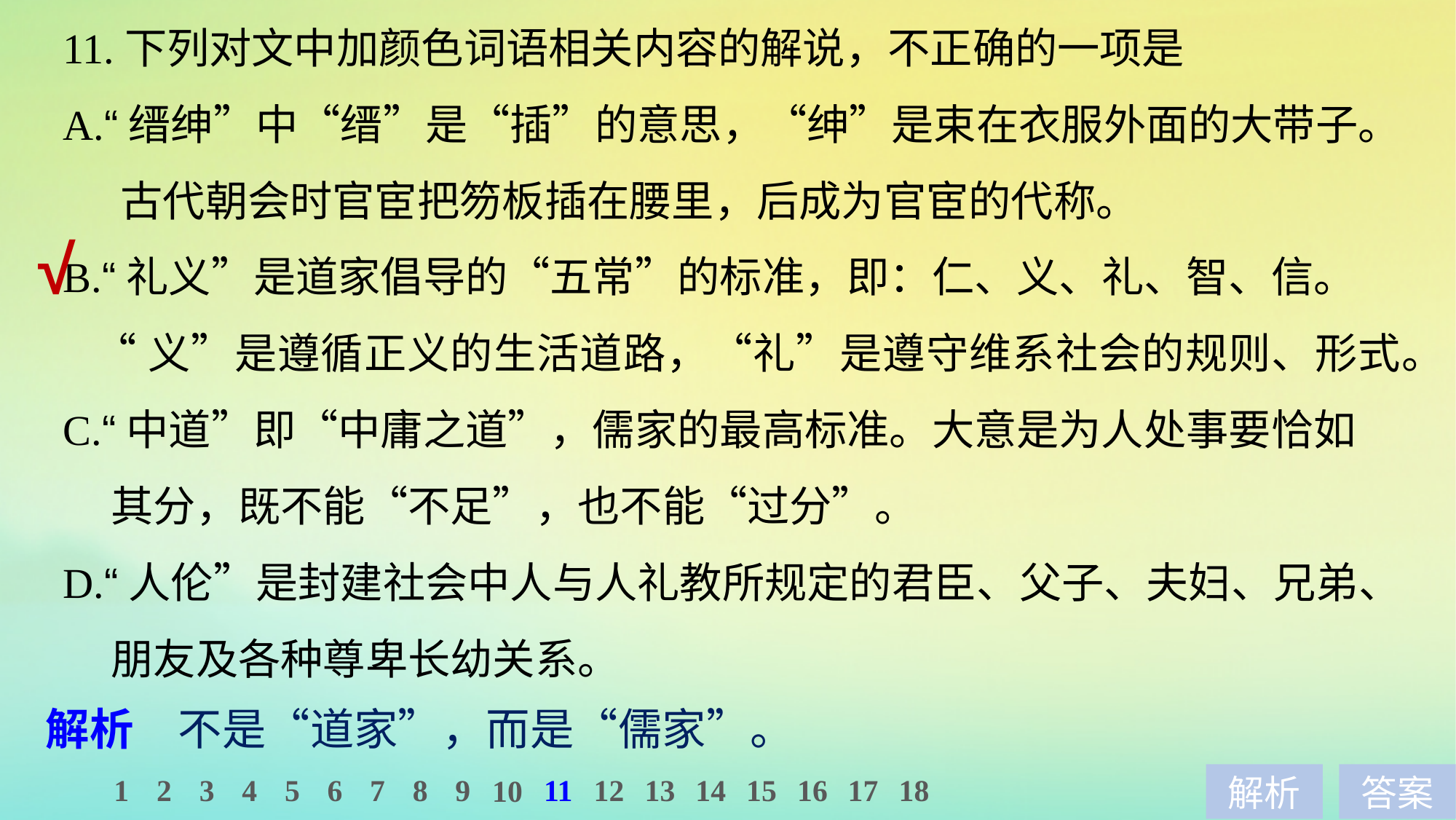

11.下列对文中加颜色词语相关内容的解说，不正确的一项是
A.“缙绅”中“缙”是“插”的意思，“绅”是束在衣服外面的大带子。
     古代朝会时官宦把笏板插在腰里，后成为官宦的代称。
B.“礼义”是道家倡导的“五常”的标准，即：仁、义、礼、智、信。
   “义”是遵循正义的生活道路，“礼”是遵守维系社会的规则、形式。
C.“中道”即“中庸之道”，儒家的最高标准。大意是为人处事要恰如
    其分，既不能“不足”，也不能“过分”。
D.“人伦”是封建社会中人与人礼教所规定的君臣、父子、夫妇、兄弟、
    朋友及各种尊卑长幼关系。
√
解析　不是“道家”，而是“儒家”。
1
2
3
4
5
6
7
8
9
11
12
13
14
15
16
17
18
10
解析
答案